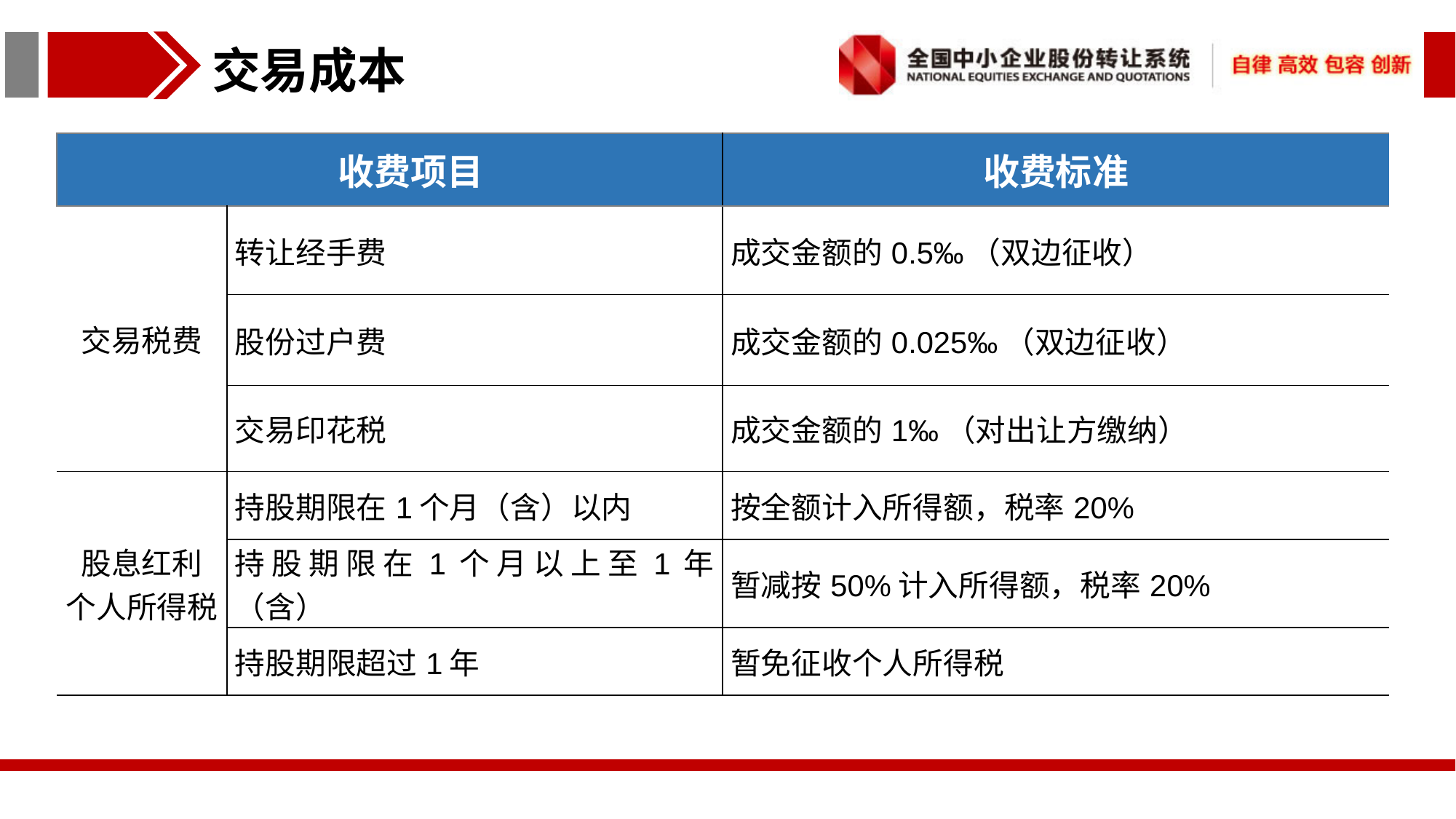

交易成本
| 收费项目 |  | 收费标准 |
| --- | --- | --- |
| 交易税费 | 转让经手费 | 成交金额的0.5‰（双边征收） |
|  | 股份过户费 | 成交金额的0.025‰（双边征收） |
|  | 交易印花税 | 成交金额的1‰（对出让方缴纳） |
| 股息红利 个人所得税 | 持股期限在1个月（含）以内 | 按全额计入所得额，税率20% |
|  | 持股期限在1个月以上至1年（含） | 暂减按50%计入所得额，税率20% |
|  | 持股期限超过1年 | 暂免征收个人所得税 |
21